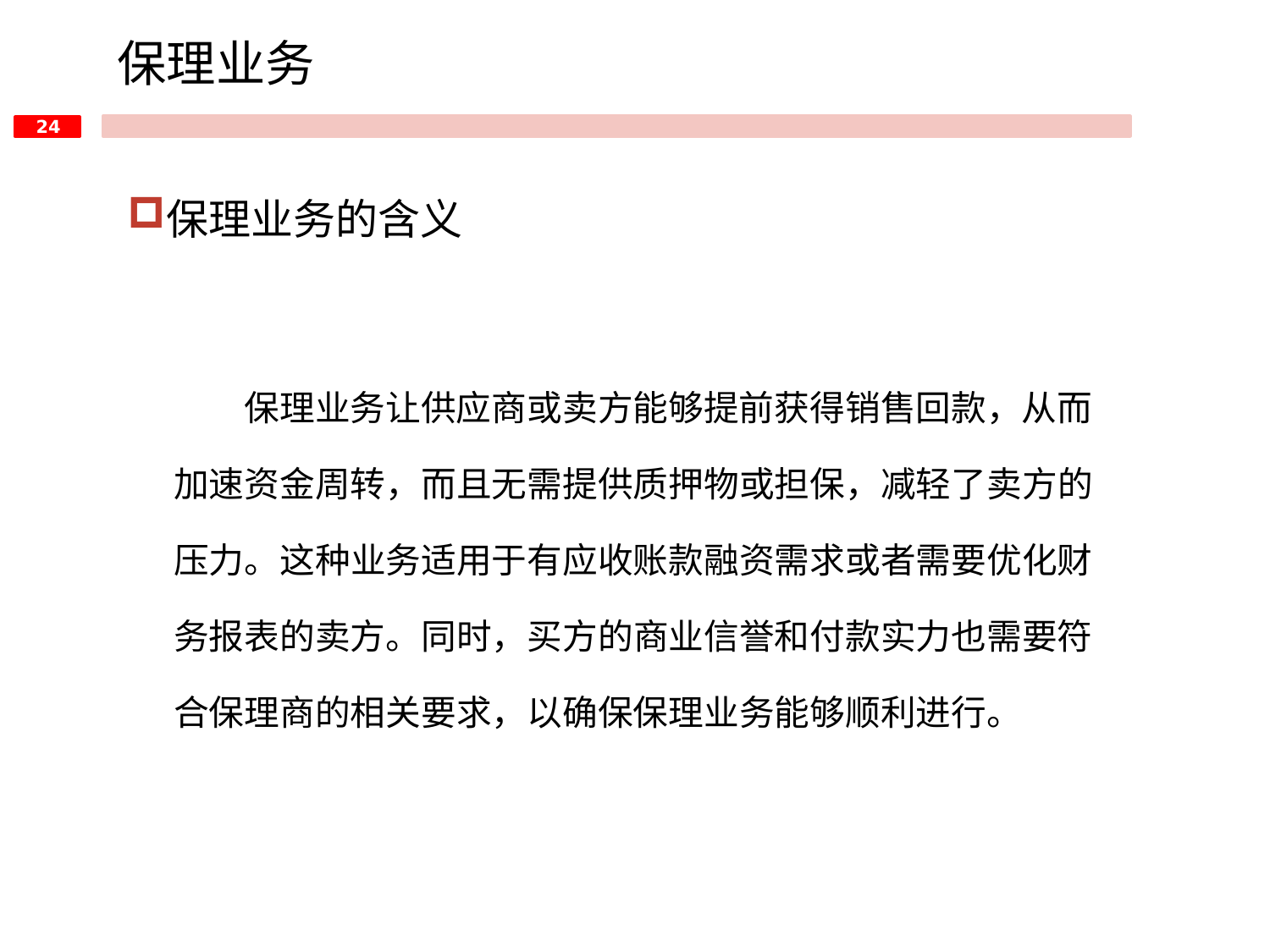

保理业务
24
保理业务的含义
保理业务让供应商或卖方能够提前获得销售回款，从而加速资金周转，而且无需提供质押物或担保，减轻了卖方的压力。这种业务适用于有应收账款融资需求或者需要优化财务报表的卖方。同时，买方的商业信誉和付款实力也需要符合保理商的相关要求，以确保保理业务能够顺利进行。